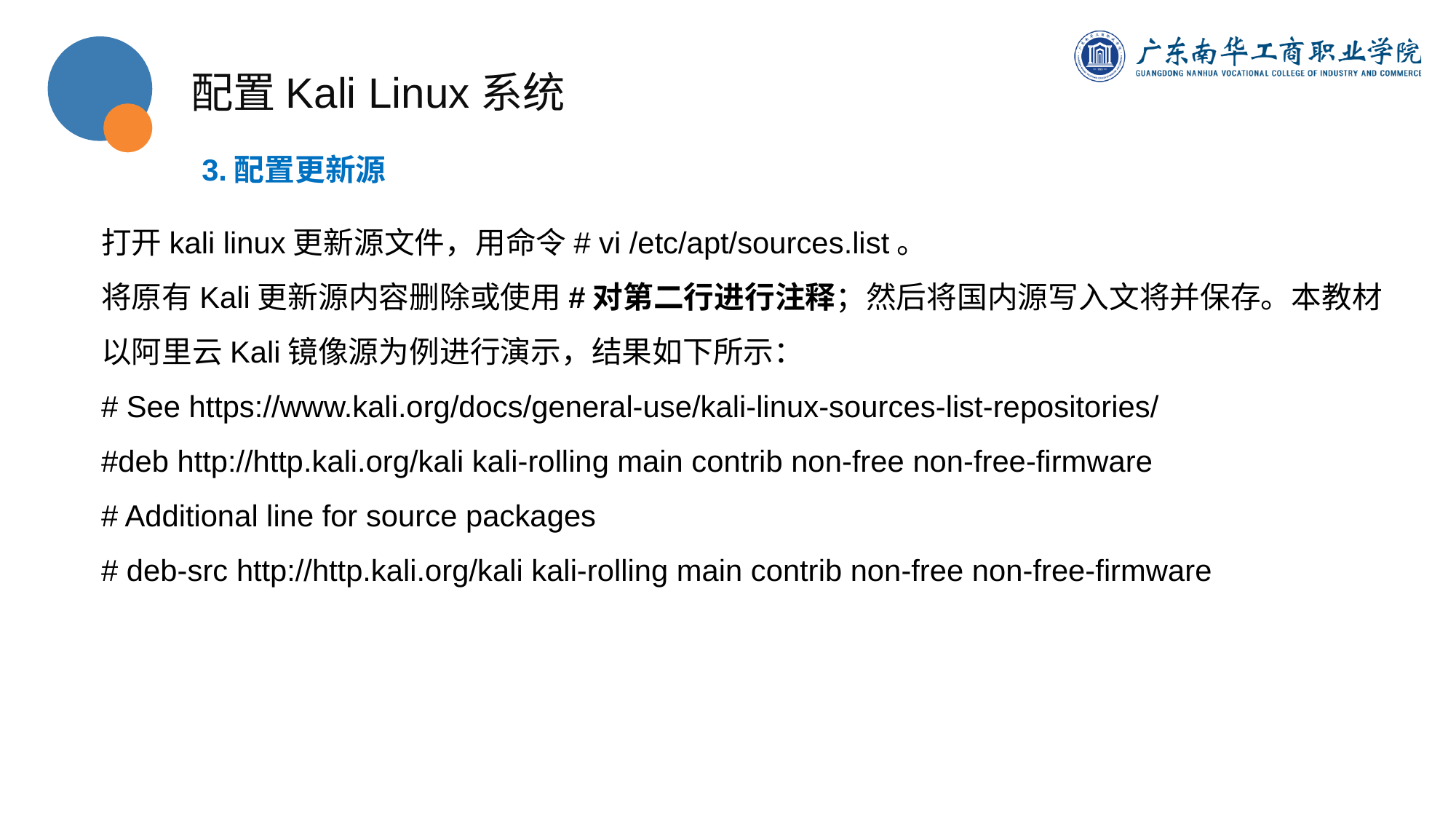

配置Kali Linux系统

3.配置更新源
打开kali linux更新源文件，用命令# vi /etc/apt/sources.list。
将原有Kali更新源内容删除或使用#对第二行进行注释；然后将国内源写入文将并保存。本教材以阿里云Kali镜像源为例进行演示，结果如下所示：
# See https://www.kali.org/docs/general-use/kali-linux-sources-list-repositories/
#deb http://http.kali.org/kali kali-rolling main contrib non-free non-free-firmware
# Additional line for source packages
# deb-src http://http.kali.org/kali kali-rolling main contrib non-free non-free-firmware